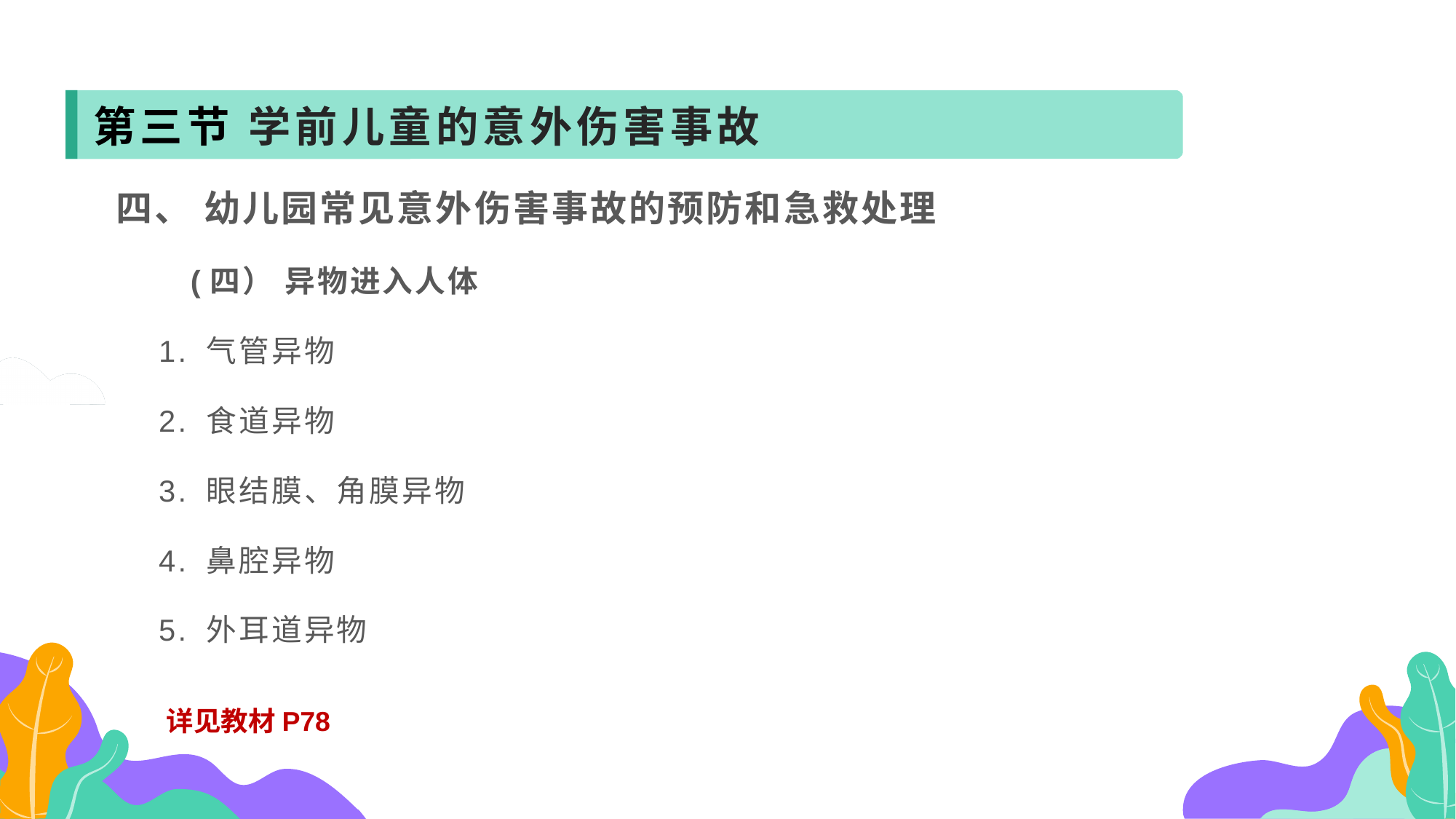

第三节 学前儿童的意外伤害事故
四、 幼儿园常见意外伤害事故的预防和急救处理
       (四） 异物进入人体
    1. 气管异物
    2. 食道异物
    3. 眼结膜、角膜异物
    4. 鼻腔异物
    5. 外耳道异物
详见教材P78